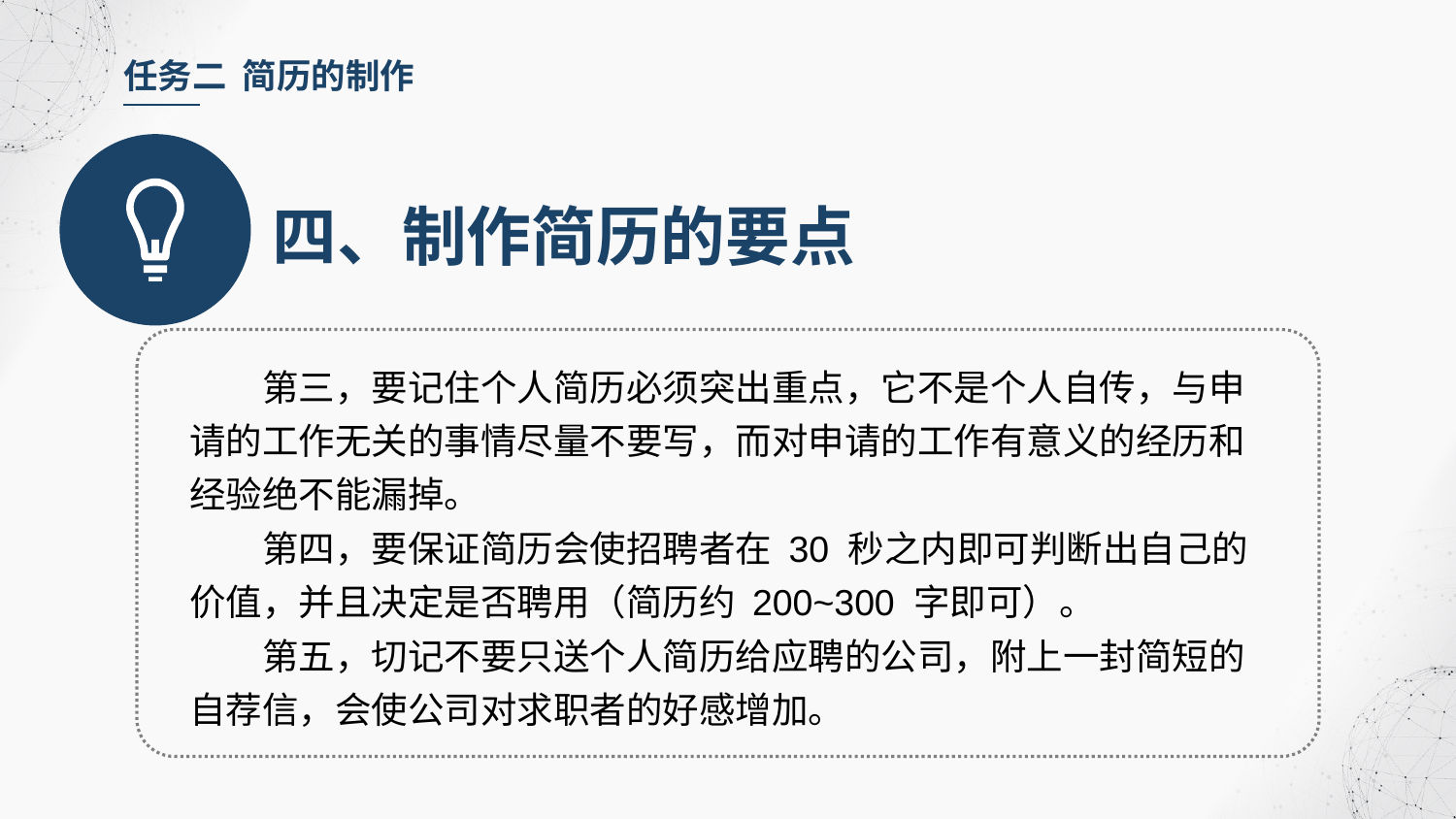

任务二  简历的制作

四、制作简历的要点

第三，要记住个人简历必须突出重点，它不是个人自传，与申请的工作无关的事情尽量不要写，而对申请的工作有意义的经历和经验绝不能漏掉。
第四，要保证简历会使招聘者在 30 秒之内即可判断出自己的价值，并且决定是否聘用（简历约 200~300 字即可）。
第五，切记不要只送个人简历给应聘的公司，附上一封简短的自荐信，会使公司对求职者的好感增加。